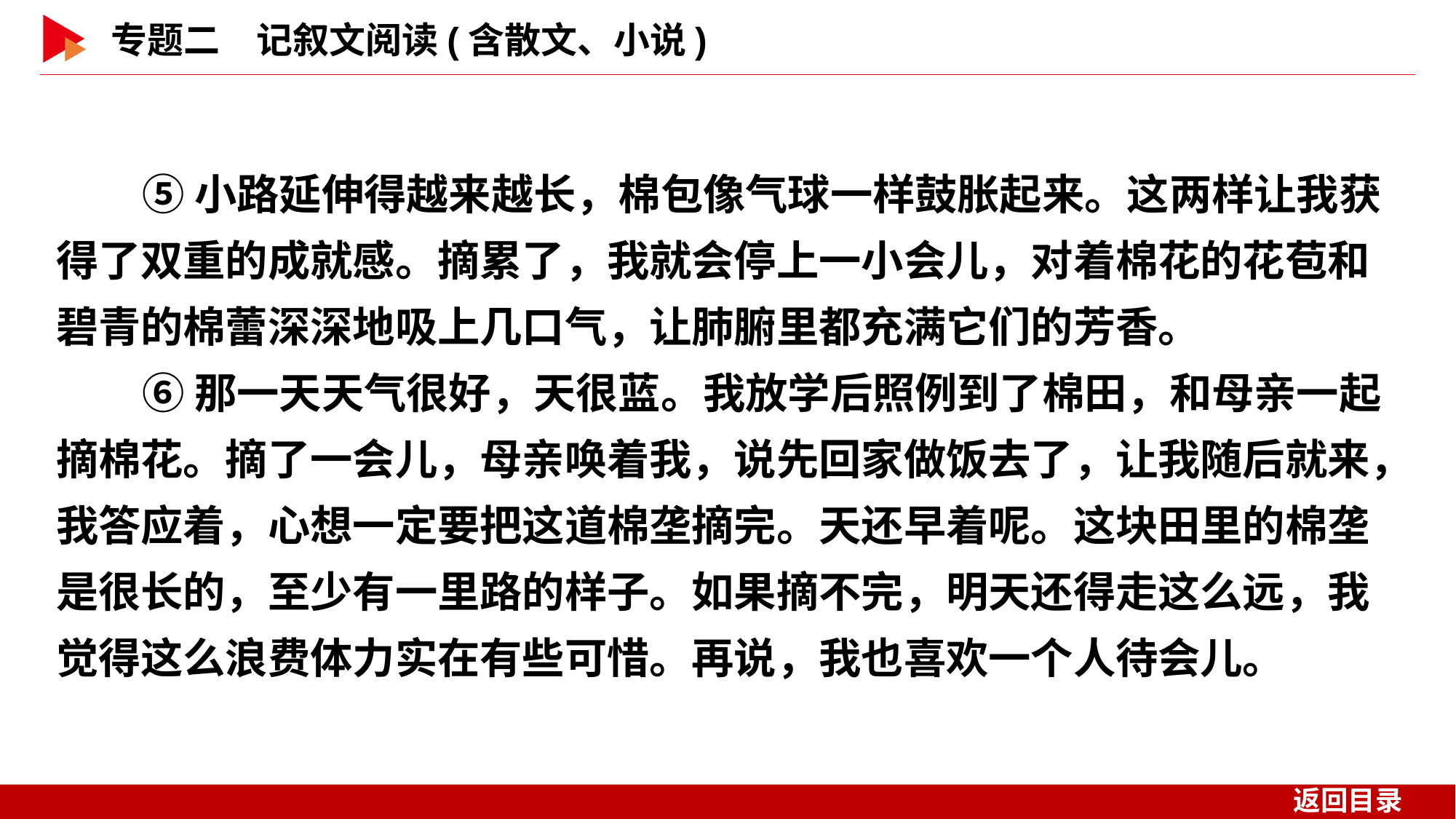

⑤小路延伸得越来越长，棉包像气球一样鼓胀起来。这两样让我获得了双重的成就感。摘累了，我就会停上一小会儿，对着棉花的花苞和碧青的棉蕾深深地吸上几口气，让肺腑里都充满它们的芳香。
⑥那一天天气很好，天很蓝。我放学后照例到了棉田，和母亲一起摘棉花。摘了一会儿，母亲唤着我，说先回家做饭去了，让我随后就来，我答应着，心想一定要把这道棉垄摘完。天还早着呢。这块田里的棉垄是很长的，至少有一里路的样子。如果摘不完，明天还得走这么远，我觉得这么浪费体力实在有些可惜。再说，我也喜欢一个人待会儿。